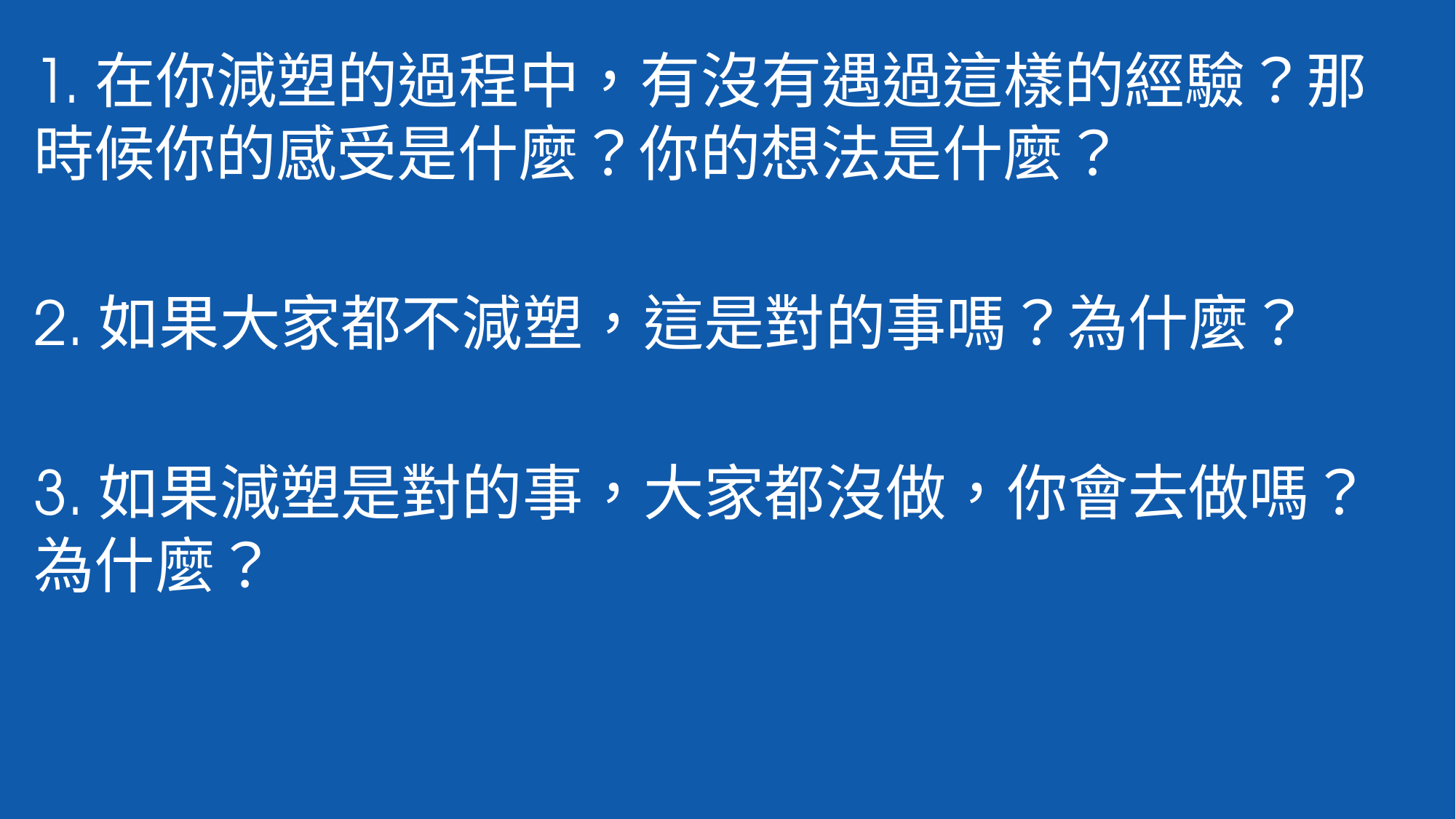

1.在你減塑的過程中，有沒有遇過這樣的經驗？那時候你的感受是什麼？你的想法是什麼？

2.如果大家都不減塑，這是對的事嗎？為什麼？

3.如果減塑是對的事，大家都沒做，你會去做嗎？為什麼？